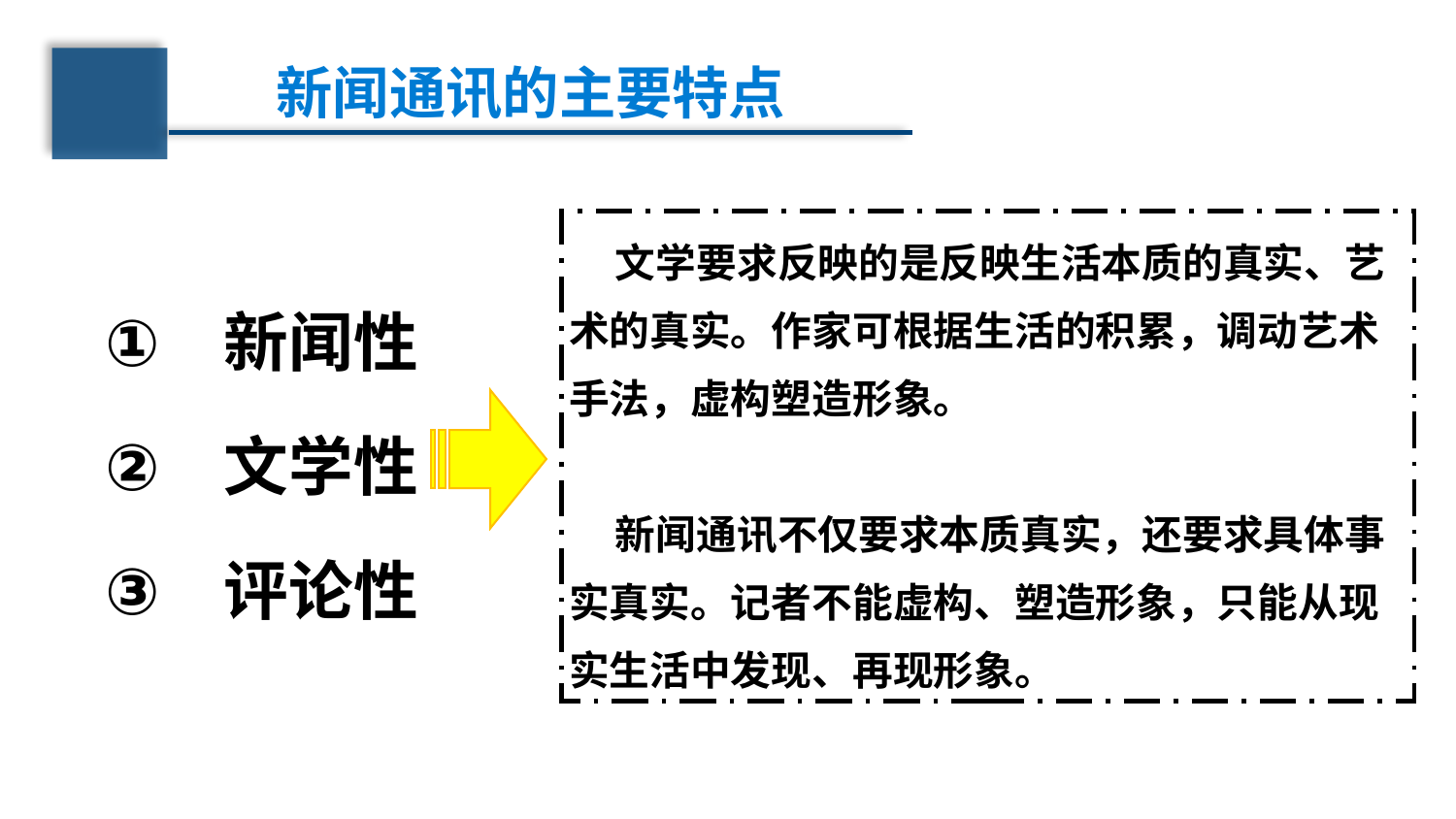

新闻通讯的主要特点
    文学要求反映的是反映生活本质的真实、艺术的真实。作家可根据生活的积累，调动艺术手法，虚构塑造形象。

    新闻通讯不仅要求本质真实，还要求具体事实真实。记者不能虚构、塑造形象，只能从现实生活中发现、再现形象。
新闻性
文学性
评论性